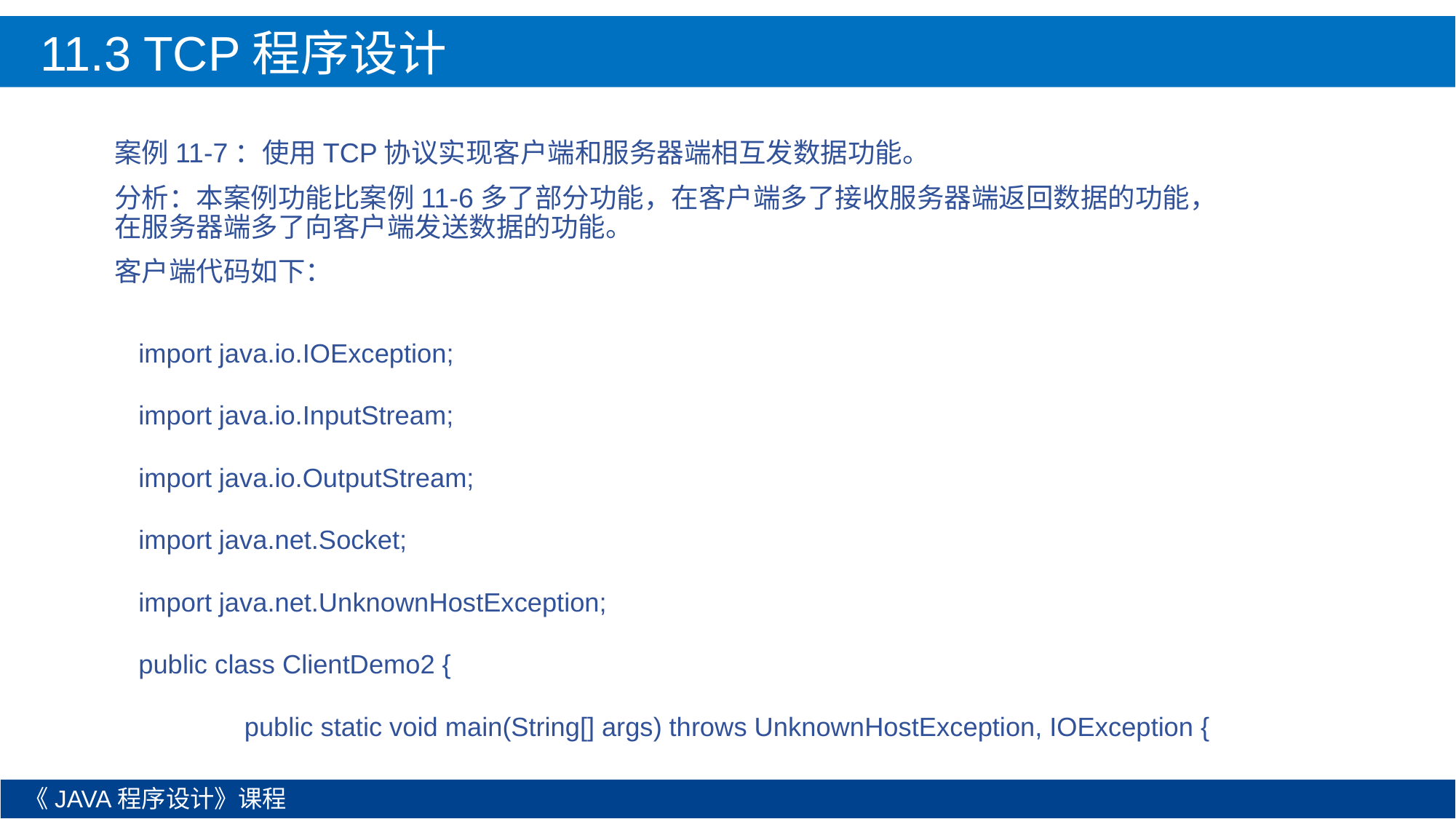

11.3 TCP程序设计
案例11-7：使用TCP协议实现客户端和服务器端相互发数据功能。
分析：本案例功能比案例11-6多了部分功能，在客户端多了接收服务器端返回数据的功能，在服务器端多了向客户端发送数据的功能。
客户端代码如下：
import java.io.IOException;
import java.io.InputStream;
import java.io.OutputStream;
import java.net.Socket;
import java.net.UnknownHostException;
public class ClientDemo2 {
	public static void main(String[] args) throws UnknownHostException, IOException {
《JAVA程序设计》课程